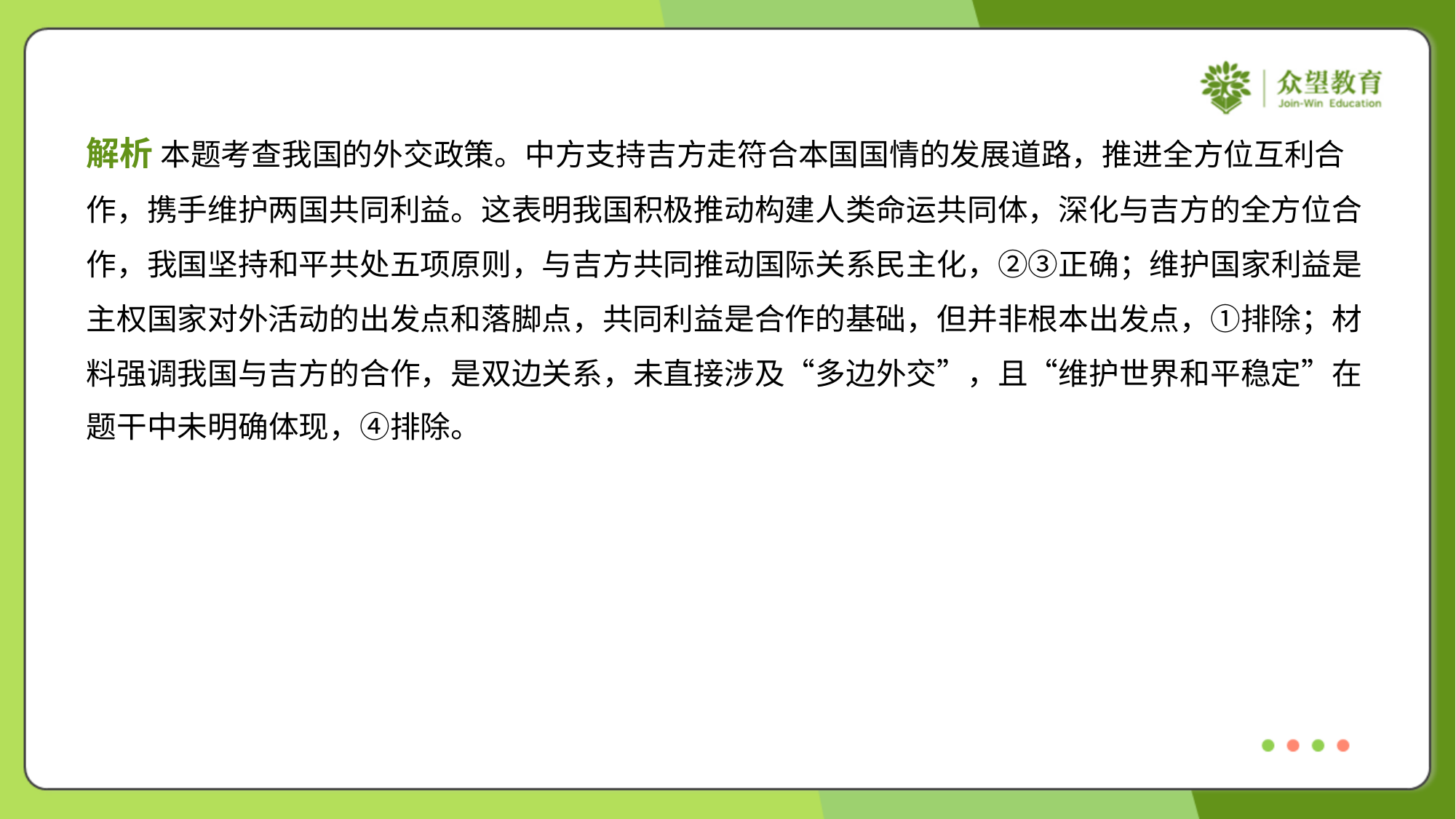

解析 本题考查我国的外交政策。中方支持吉方走符合本国国情的发展道路，推进全方位互利合
作，携手维护两国共同利益。这表明我国积极推动构建人类命运共同体，深化与吉方的全方位合
作，我国坚持和平共处五项原则，与吉方共同推动国际关系民主化，②③正确；维护国家利益是
主权国家对外活动的出发点和落脚点，共同利益是合作的基础，但并非根本出发点，①排除；材
料强调我国与吉方的合作，是双边关系，未直接涉及“多边外交”，且“维护世界和平稳定”在
题干中未明确体现，④排除。